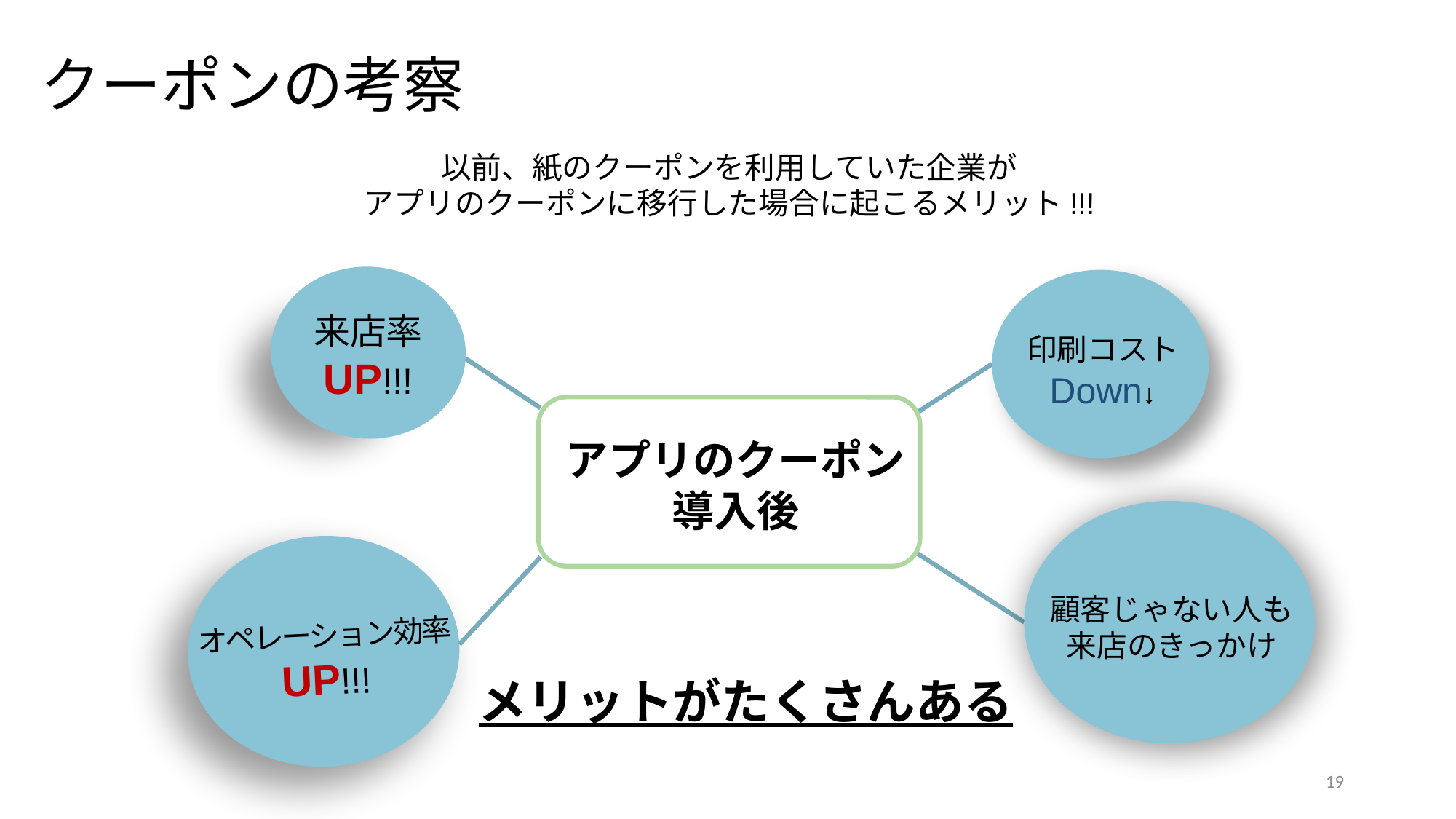

クーポンの考察
以前、紙のクーポンを利用していた企業が
アプリのクーポンに移行した場合に起こるメリット!!!

来店率
UP!!!

オペレーション効率
UP!!!

印刷コスト
Down↓

アプリのクーポン
導入後

顧客じゃない人も
来店のきっかけ
メリットがたくさんある
19